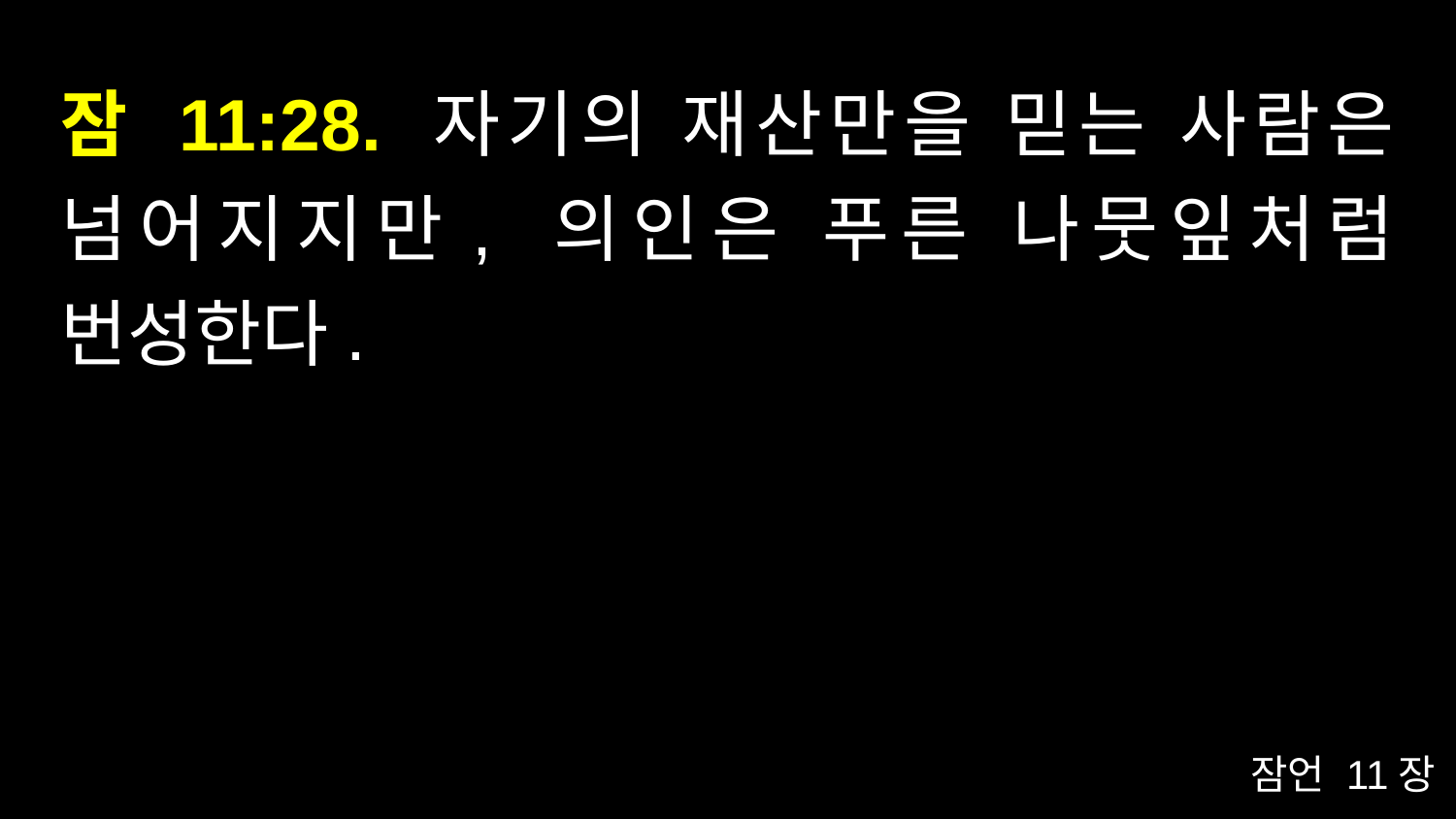

# 잠 11:28. 자기의 재산만을 믿는 사람은 넘어지지만, 의인은 푸른 나뭇잎처럼 번성한다.
잠언 11장